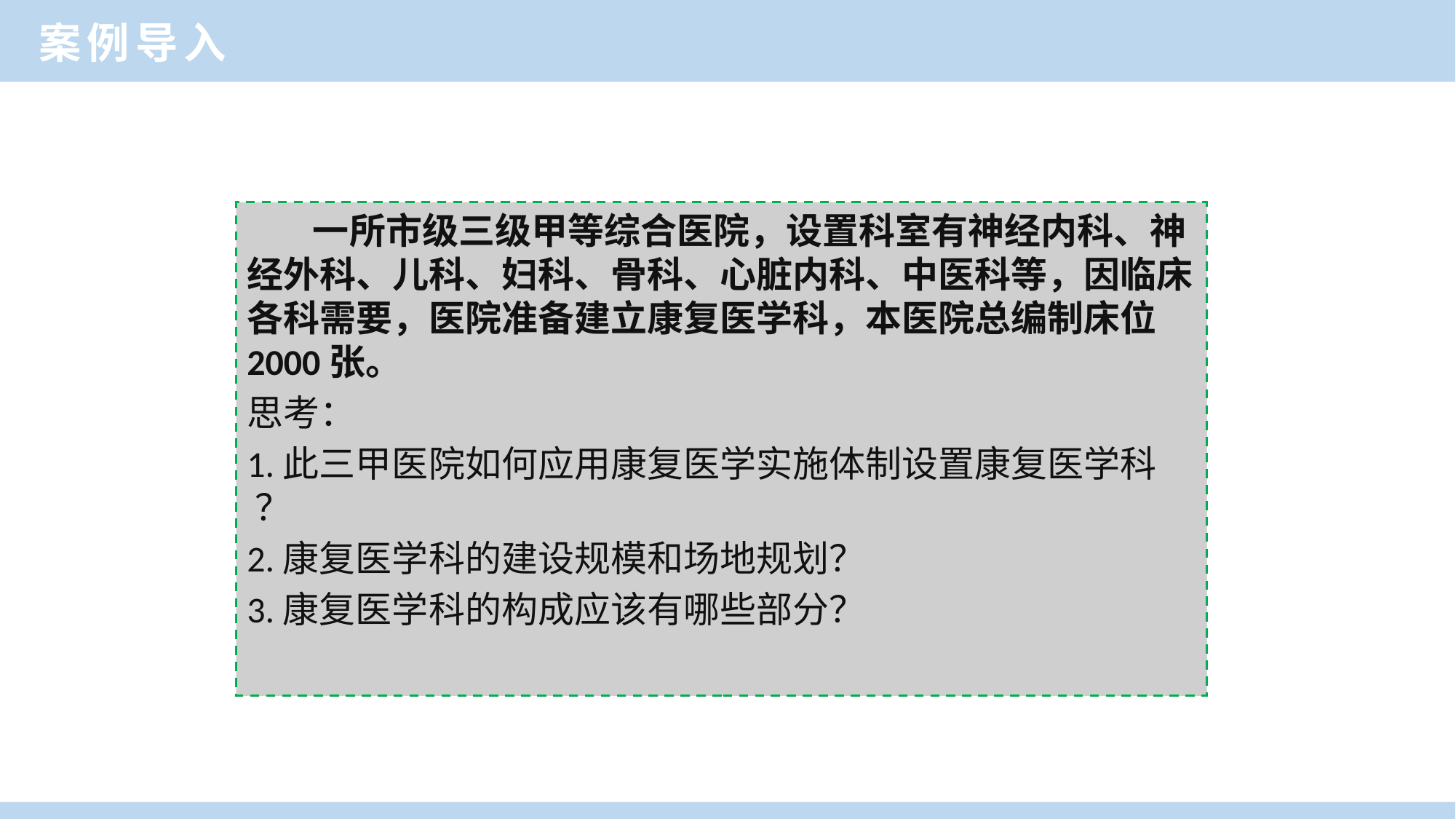

案例导入
       一所市级三级甲等综合医院，设置科室有神经内科、神经外科、儿科、妇科、骨科、心脏内科、中医科等，因临床各科需要，医院准备建立康复医学科，本医院总编制床位2000张。
思考：
1.此三甲医院如何应用康复医学实施体制设置康复医学科 ？
2.康复医学科的建设规模和场地规划？
3.康复医学科的构成应该有哪些部分？